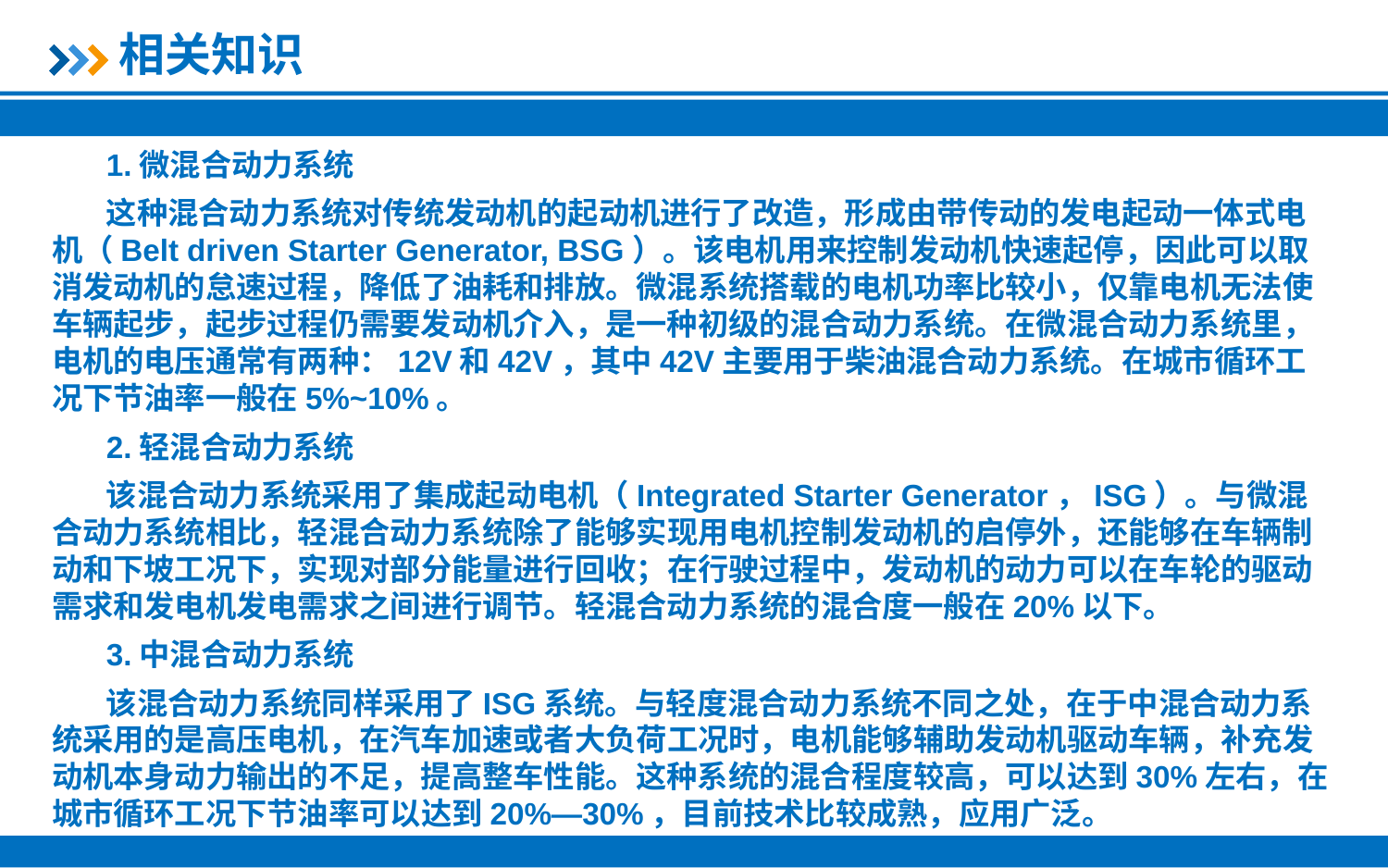

相关知识
1.微混合动力系统
这种混合动力系统对传统发动机的起动机进行了改造，形成由带传动的发电起动一体式电机（Belt driven Starter Generator, BSG）。该电机用来控制发动机快速起停，因此可以取消发动机的怠速过程，降低了油耗和排放。微混系统搭载的电机功率比较小，仅靠电机无法使车辆起步，起步过程仍需要发动机介入，是一种初级的混合动力系统。在微混合动力系统里，电机的电压通常有两种：12V和42V，其中42V主要用于柴油混合动力系统。在城市循环工况下节油率一般在5%~10%。
2.轻混合动力系统
该混合动力系统采用了集成起动电机（Integrated Starter Generator，ISG）。与微混合动力系统相比，轻混合动力系统除了能够实现用电机控制发动机的启停外，还能够在车辆制动和下坡工况下，实现对部分能量进行回收；在行驶过程中，发动机的动力可以在车轮的驱动需求和发电机发电需求之间进行调节。轻混合动力系统的混合度一般在20%以下。
3.中混合动力系统
该混合动力系统同样采用了ISG系统。与轻度混合动力系统不同之处，在于中混合动力系统采用的是高压电机，在汽车加速或者大负荷工况时，电机能够辅助发动机驱动车辆，补充发动机本身动力输出的不足，提高整车性能。这种系统的混合程度较高，可以达到30%左右，在城市循环工况下节油率可以达到20%—30%，目前技术比较成熟，应用广泛。